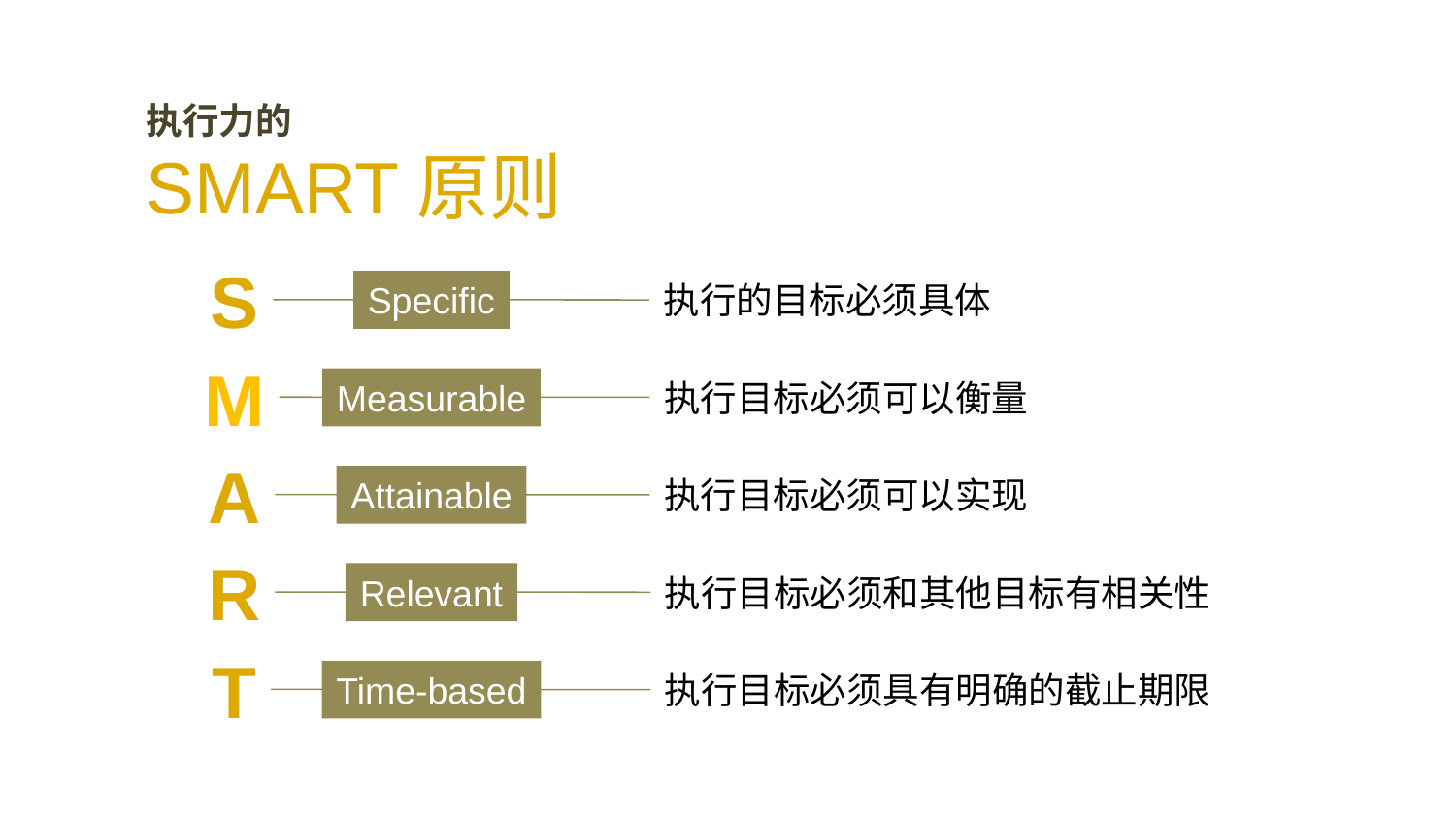

执行力的
SMART原则
S
Specific
执行的目标必须具体
M
Measurable
执行目标必须可以衡量
A
Attainable
执行目标必须可以实现
R
Relevant
执行目标必须和其他目标有相关性
T
Time-based
执行目标必须具有明确的截止期限